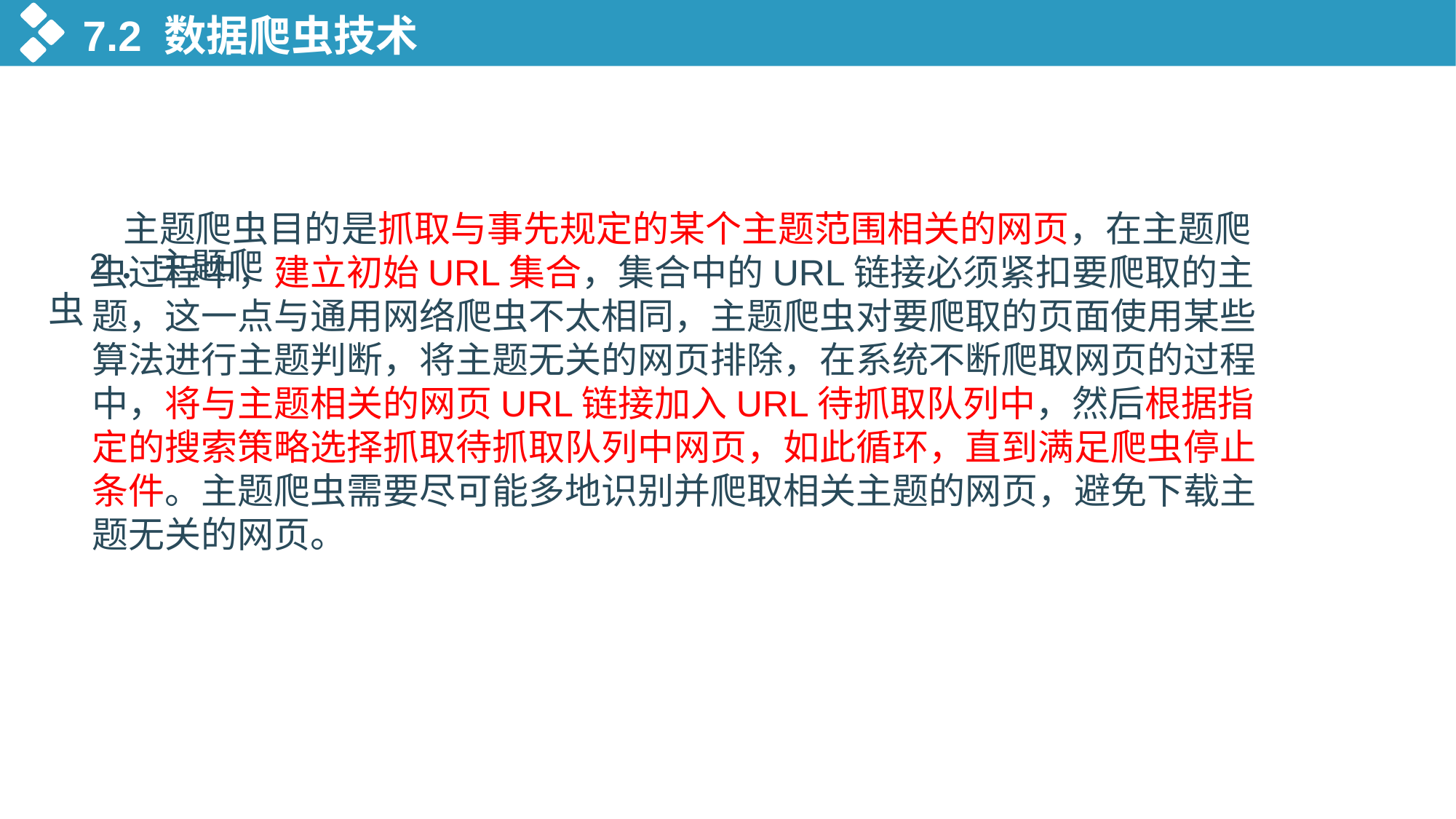

7.2 数据爬虫技术

                                                                                                2．主题爬虫

    主题爬虫目的是抓取与事先规定的某个主题范围相关的网页，在主题爬虫过程中，建立初始URL集合，集合中的URL链接必须紧扣要爬取的主题，这一点与通用网络爬虫不太相同，主题爬虫对要爬取的页面使用某些算法进行主题判断，将主题无关的网页排除，在系统不断爬取网页的过程中，将与主题相关的网页URL链接加入URL待抓取队列中，然后根据指定的搜索策略选择抓取待抓取队列中网页，如此循环，直到满足爬虫停止条件。主题爬虫需要尽可能多地识别并爬取相关主题的网页，避免下载主题无关的网页。